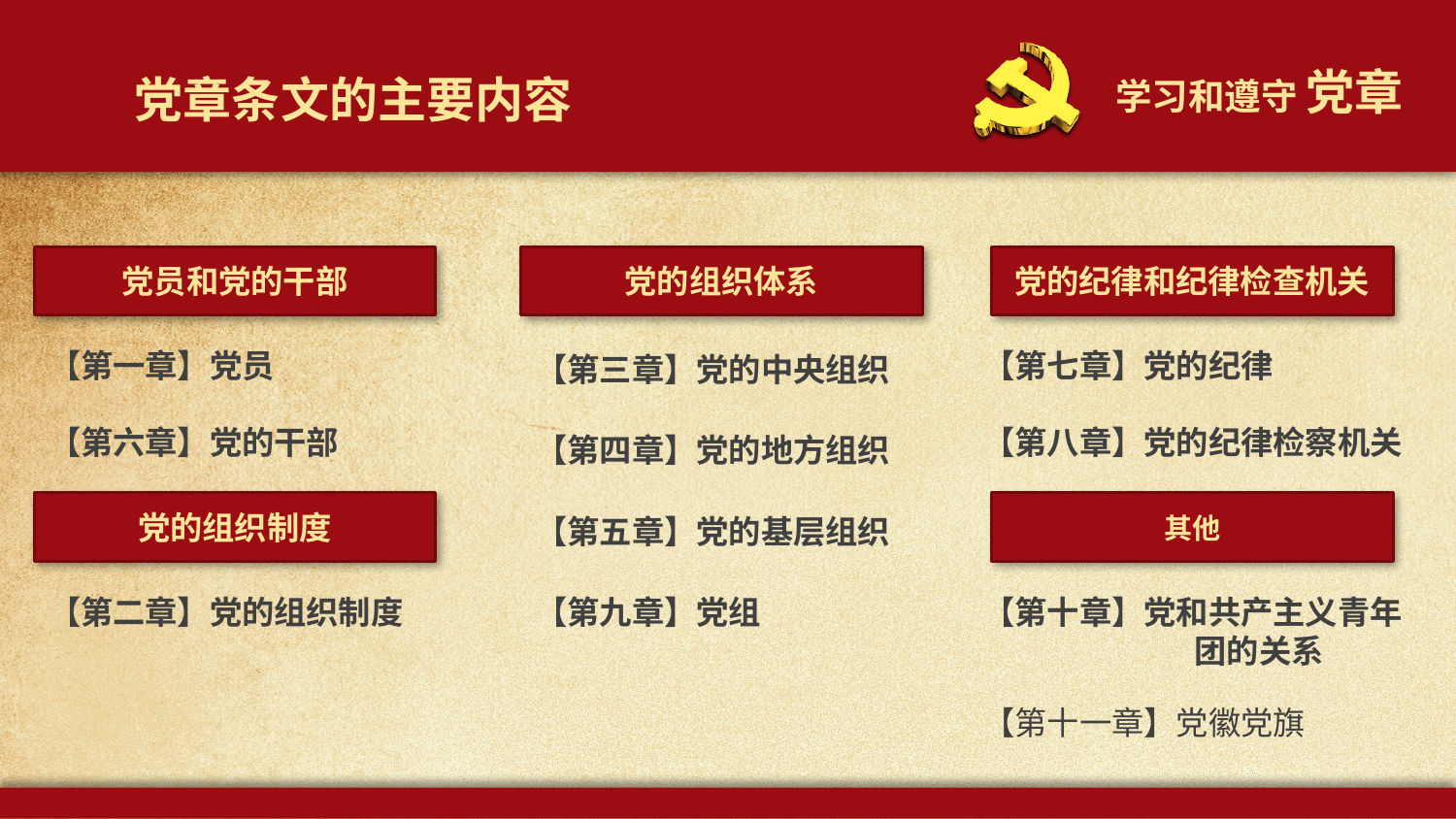

党章条文的主要内容
党员和党的干部
党的组织体系
党的纪律和纪律检查机关
【第一章】党员
【第七章】党的纪律
【第三章】党的中央组织
【第六章】党的干部
【第八章】党的纪律检察机关
【第四章】党的地方组织
党的组织制度
其他
【第五章】党的基层组织
【第二章】党的组织制度
【第九章】党组
【第十章】党和共产主义青年
                            团的关系
【第十一章】党徽党旗